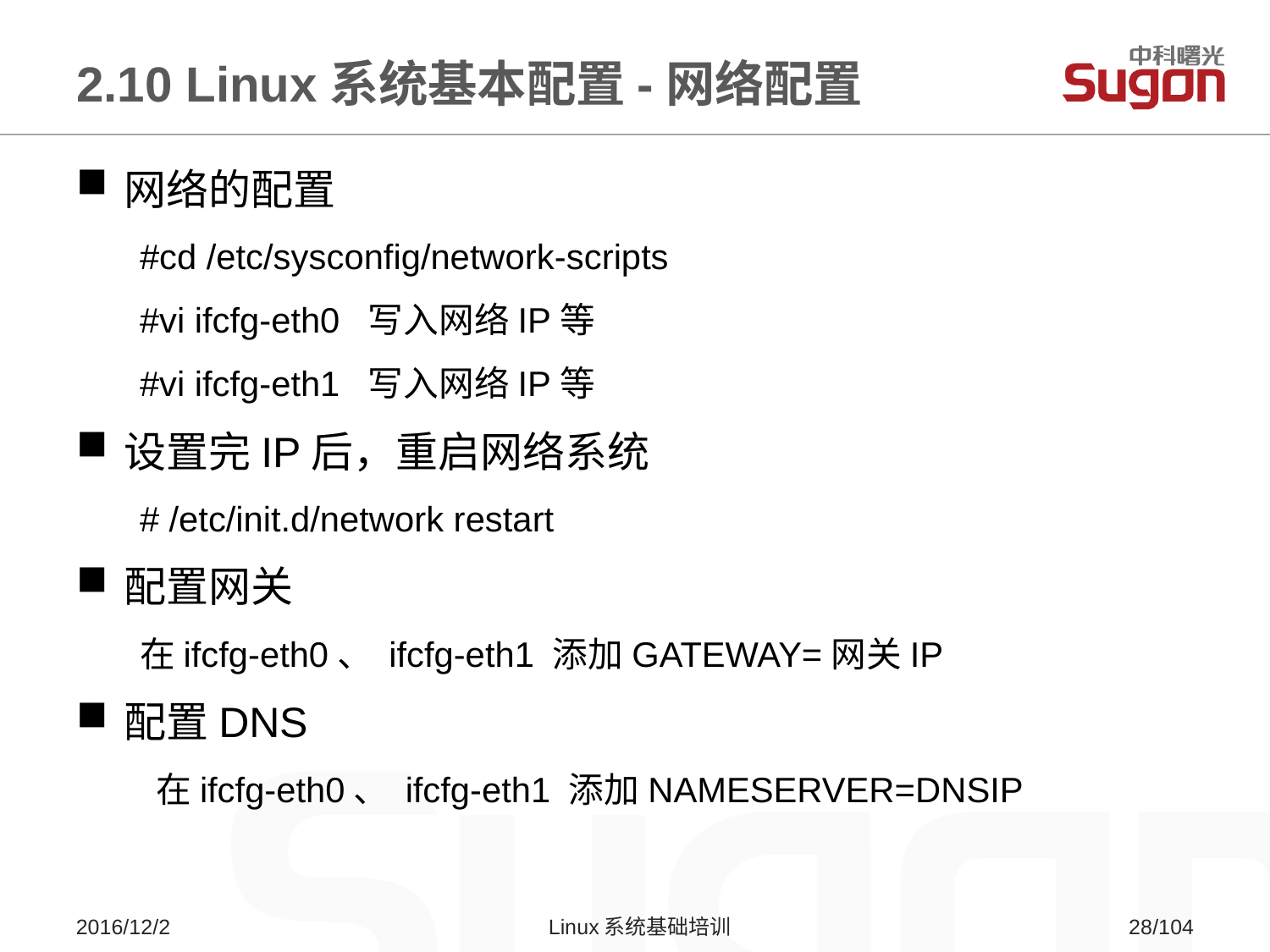

# 2.10 Linux系统基本配置-网络配置
网络的配置
#cd /etc/sysconfig/network-scripts
#vi ifcfg-eth0  写入网络IP等
#vi ifcfg-eth1  写入网络IP等
设置完IP后，重启网络系统
# /etc/init.d/network restart
配置网关
在ifcfg-eth0、 ifcfg-eth1 添加GATEWAY=网关IP
配置DNS
 在ifcfg-eth0、 ifcfg-eth1 添加NAMESERVER=DNSIP